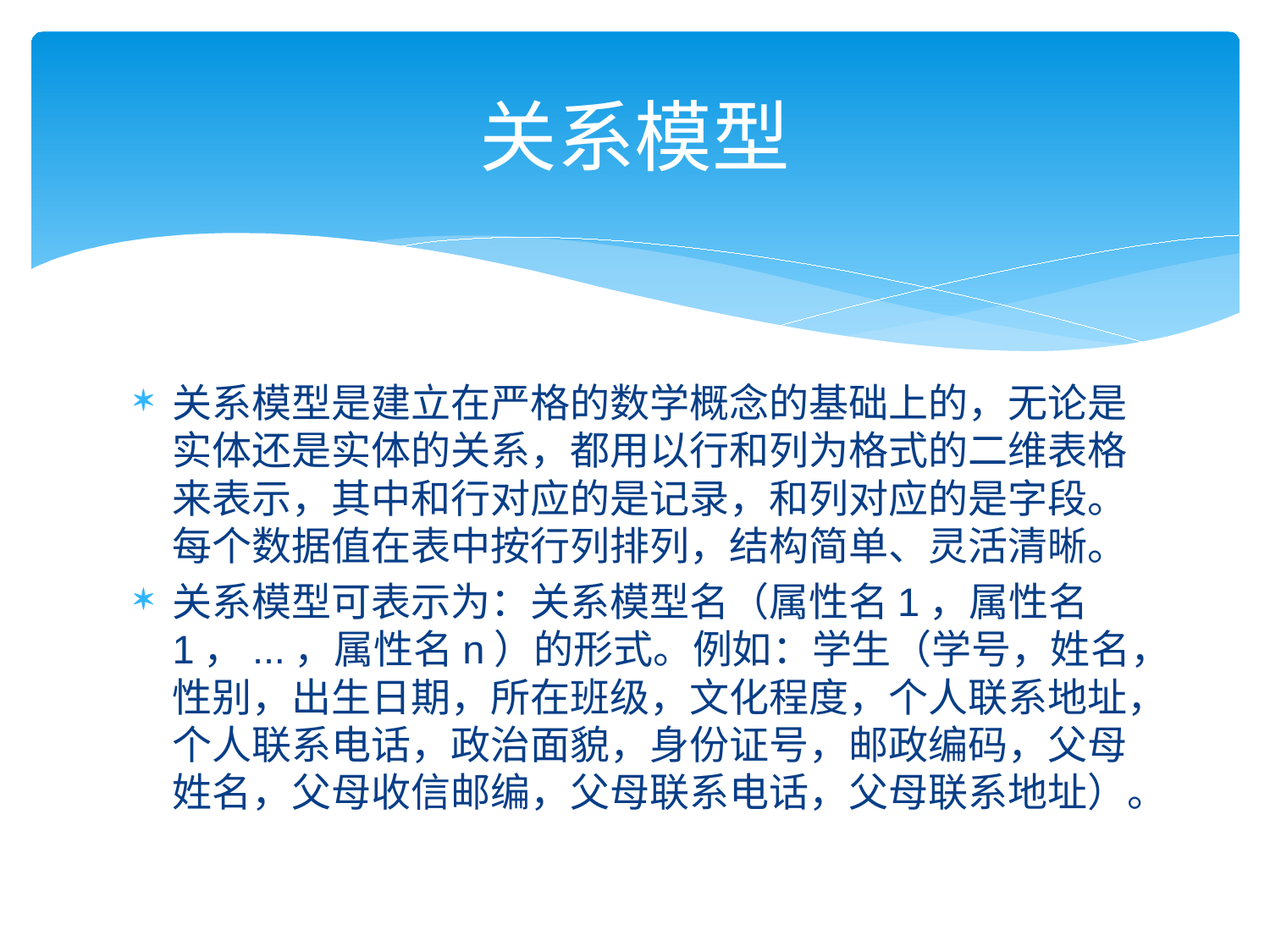

# 关系模型
关系模型是建立在严格的数学概念的基础上的，无论是实体还是实体的关系，都用以行和列为格式的二维表格来表示，其中和行对应的是记录，和列对应的是字段。每个数据值在表中按行列排列，结构简单、灵活清晰。
关系模型可表示为：关系模型名（属性名1，属性名1，...，属性名n）的形式。例如：学生（学号，姓名，性别，出生日期，所在班级，文化程度，个人联系地址，个人联系电话，政治面貌，身份证号，邮政编码，父母姓名，父母收信邮编，父母联系电话，父母联系地址）。